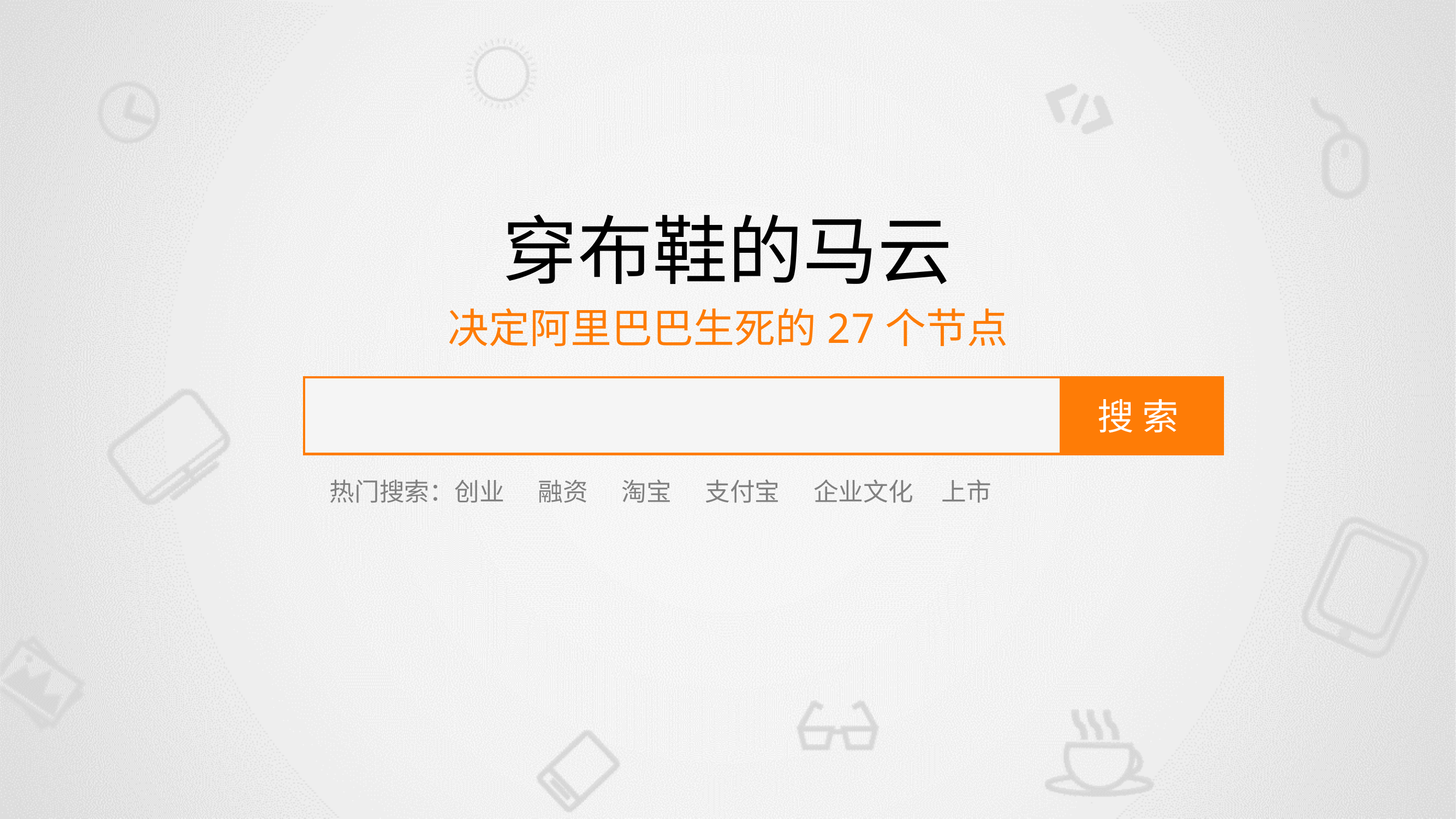

穿布鞋的马云
决定阿里巴巴生死的27个节点

搜 索
热门搜索：创业      融资      淘宝      支付宝      企业文化     上市